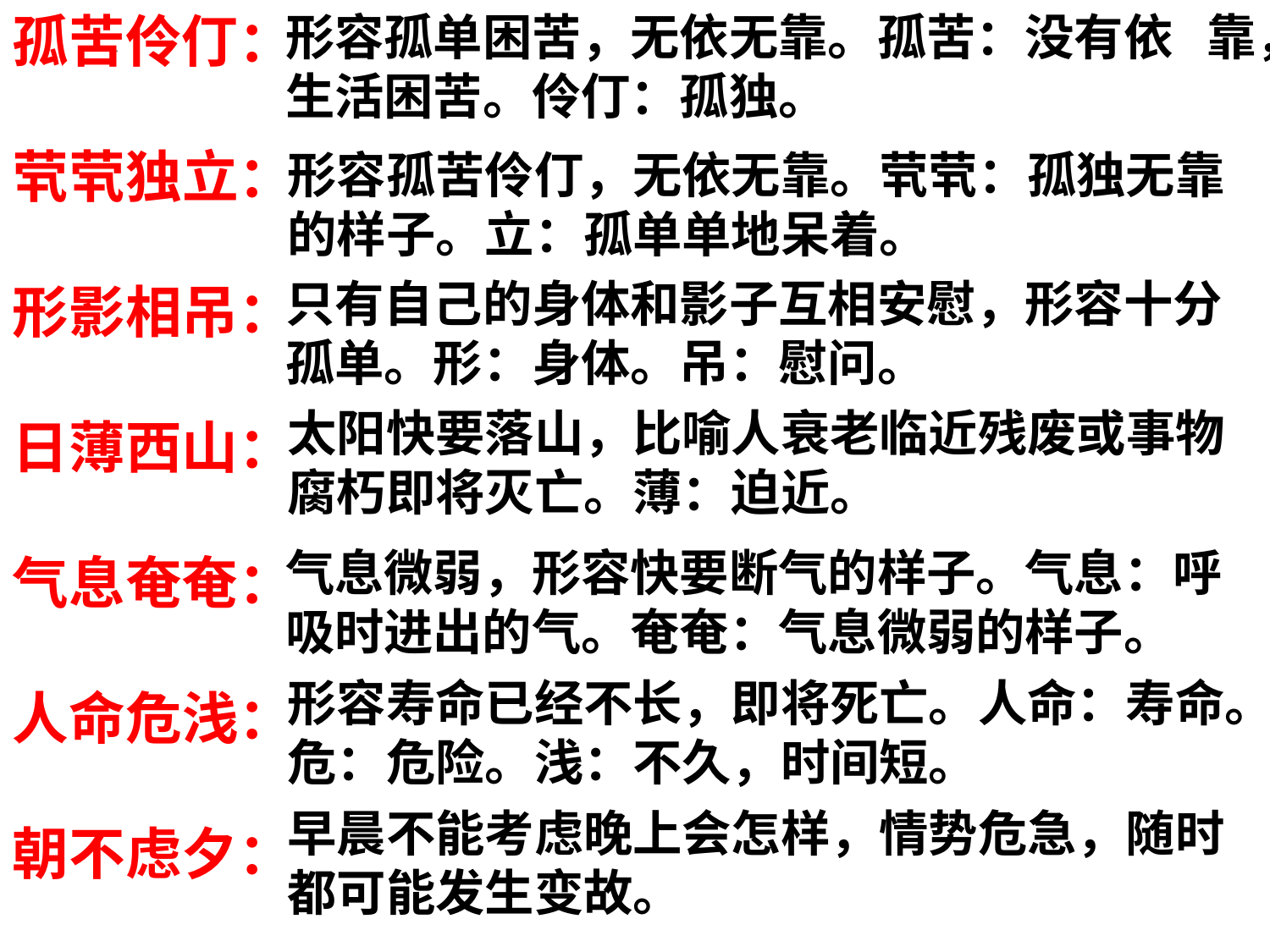

孤苦伶仃：

茕茕独立：

形影相吊：

日薄西山：

气息奄奄：

人命危浅：

朝不虑夕：

形容孤单困苦，无依无靠。孤苦：没有依   靠，生活困苦。伶仃：孤独。
形容孤苦伶仃，无依无靠。茕茕：孤独无靠的样子。立：孤单单地呆着。
只有自己的身体和影子互相安慰，形容十分孤单。形：身体。吊：慰问。
太阳快要落山，比喻人衰老临近残废或事物腐朽即将灭亡。薄：迫近。
气息微弱，形容快要断气的样子。气息：呼吸时进出的气。奄奄：气息微弱的样子。
形容寿命已经不长，即将死亡。人命：寿命。危：危险。浅：不久，时间短。
早晨不能考虑晚上会怎样，情势危急，随时都可能发生变故。